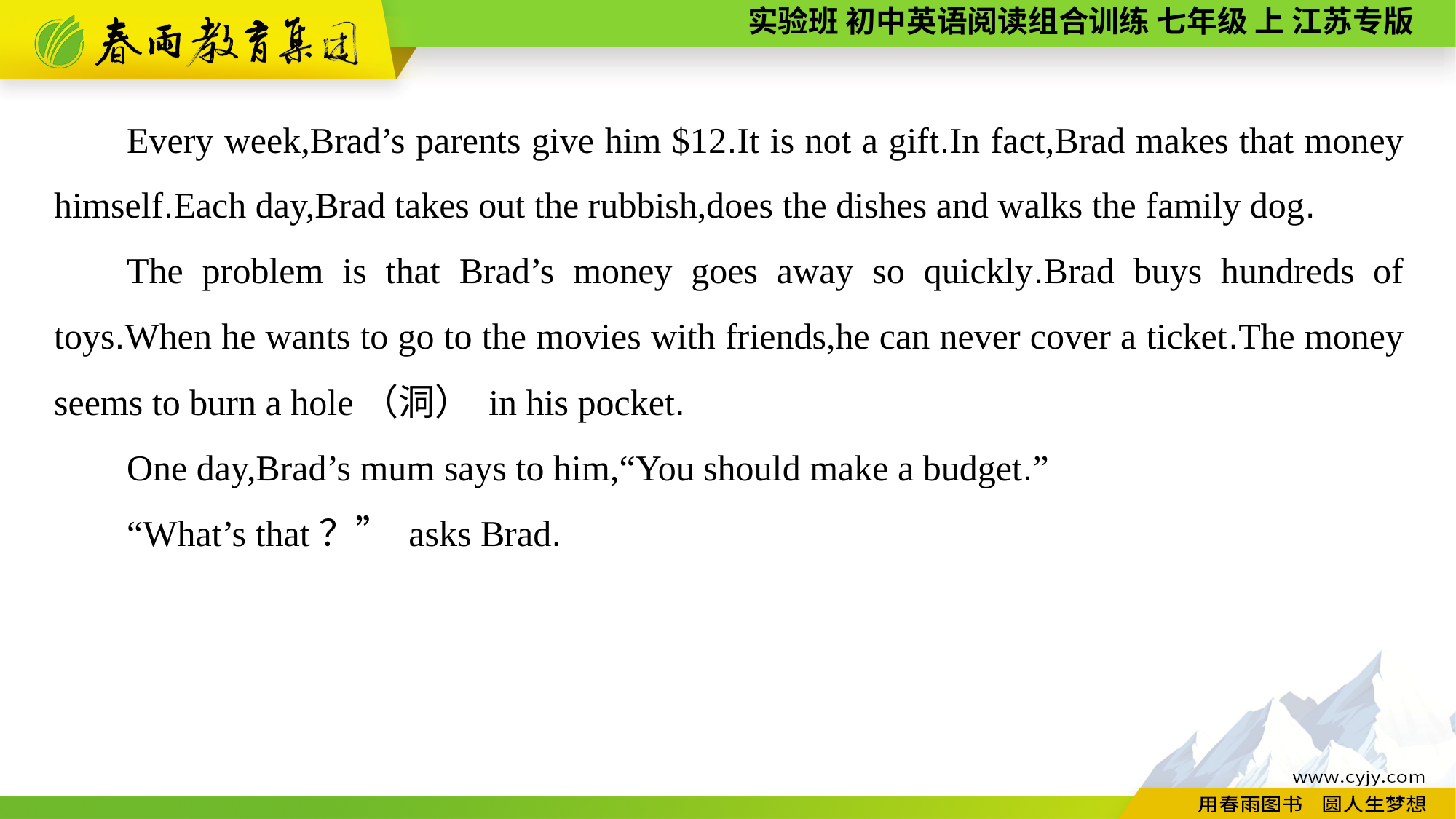

Every week,Brad’s parents give him $12.It is not a gift.In fact,Brad makes that money himself.Each day,Brad takes out the rubbish,does the dishes and walks the family dog.
The problem is that Brad’s money goes away so quickly.Brad buys hundreds of toys.When he wants to go to the movies with friends,he can never cover a ticket.The money seems to burn a hole（洞） in his pocket.
One day,Brad’s mum says to him,“You should make a budget.”
“What’s that？” asks Brad.